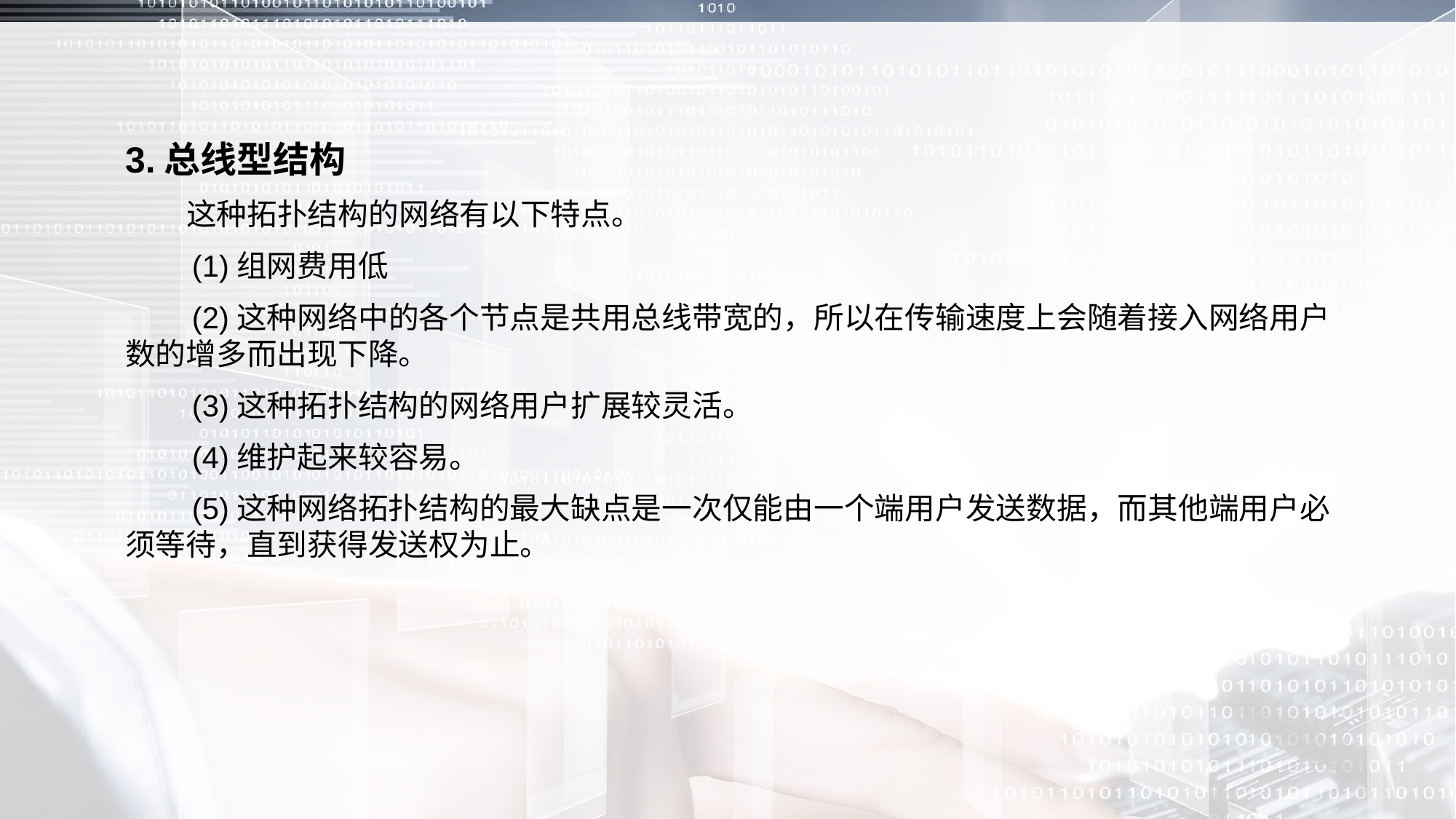

3.总线型结构
        这种拓扑结构的网络有以下特点。
        (1)组网费用低
        (2)这种网络中的各个节点是共用总线带宽的，所以在传输速度上会随着接入网络用户数的增多而出现下降。
        (3)这种拓扑结构的网络用户扩展较灵活。
        (4)维护起来较容易。
        (5)这种网络拓扑结构的最大缺点是一次仅能由一个端用户发送数据，而其他端用户必须等待，直到获得发送权为止。